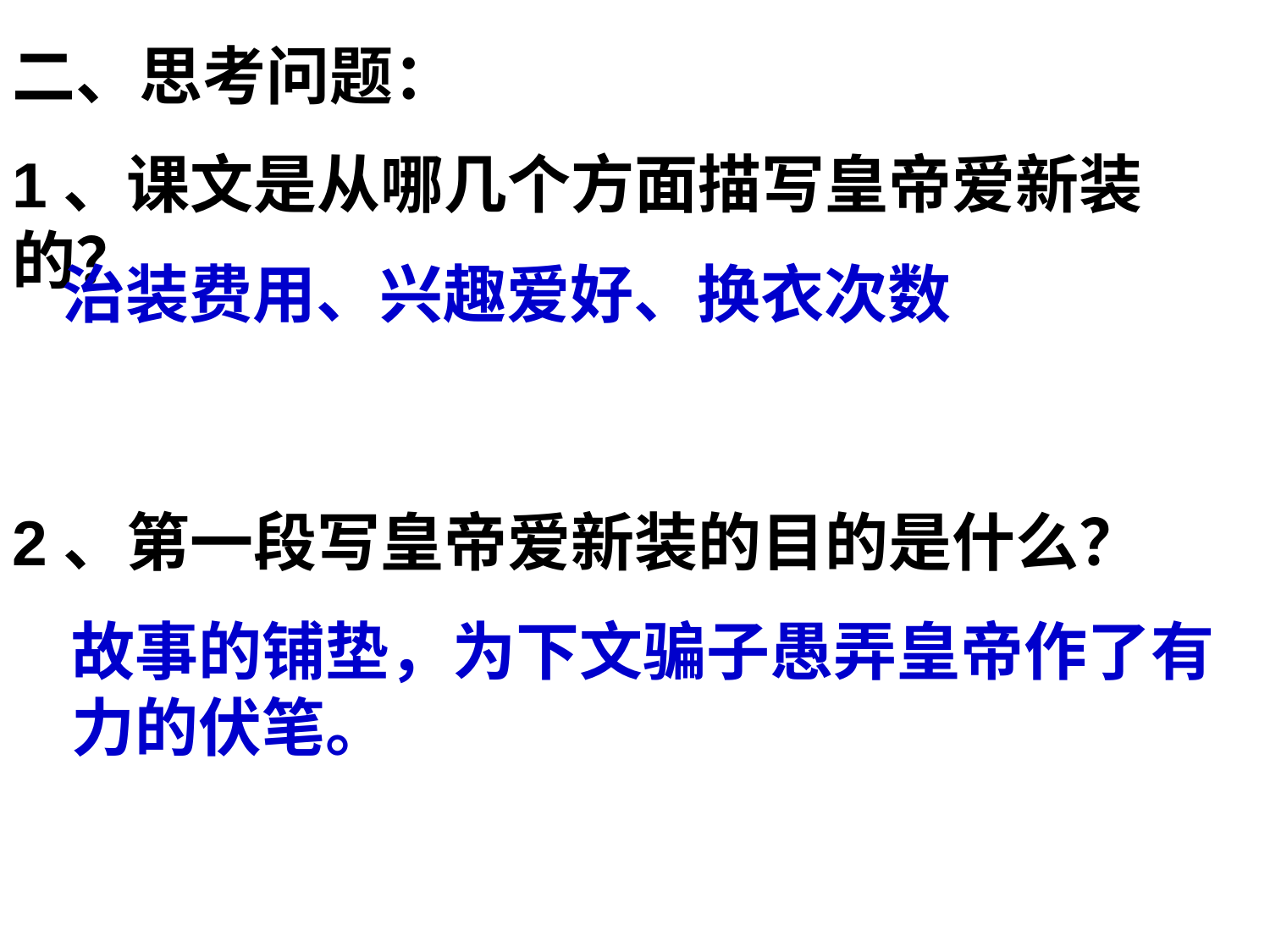

二、思考问题：
1、课文是从哪几个方面描写皇帝爱新装的？
治装费用、兴趣爱好、换衣次数
2、第一段写皇帝爱新装的目的是什么？
故事的铺垫，为下文骗子愚弄皇帝作了有力的伏笔。